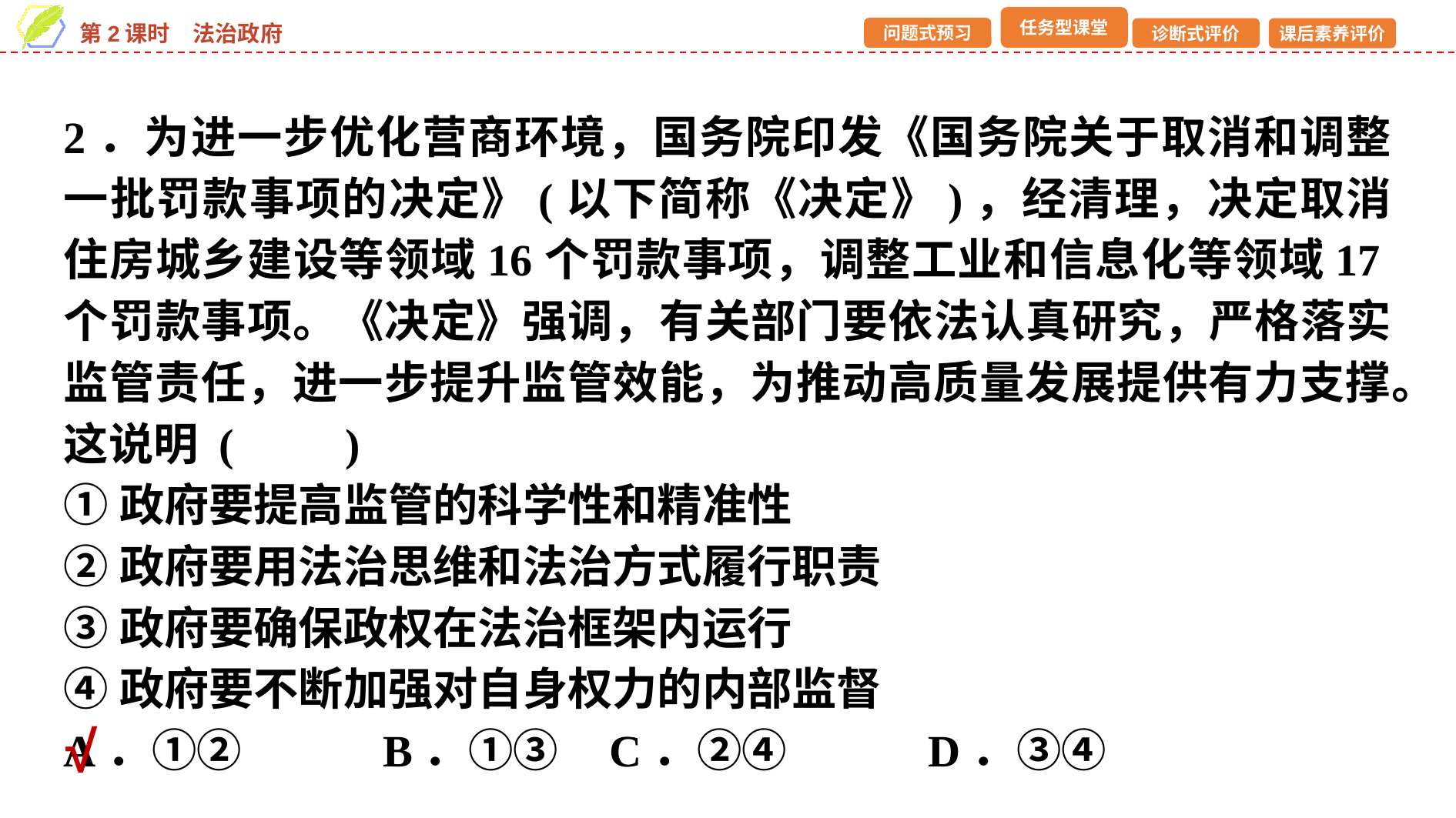

2．为进一步优化营商环境，国务院印发《国务院关于取消和调整一批罚款事项的决定》(以下简称《决定》)，经清理，决定取消住房城乡建设等领域16个罚款事项，调整工业和信息化等领域17个罚款事项。《决定》强调，有关部门要依法认真研究，严格落实监管责任，进一步提升监管效能，为推动高质量发展提供有力支撑。这说明 (　　)
①政府要提高监管的科学性和精准性
②政府要用法治思维和法治方式履行职责
③政府要确保政权在法治框架内运行
④政府要不断加强对自身权力的内部监督
A．①②　　    B．①③    C．②④　　    D．③④
√